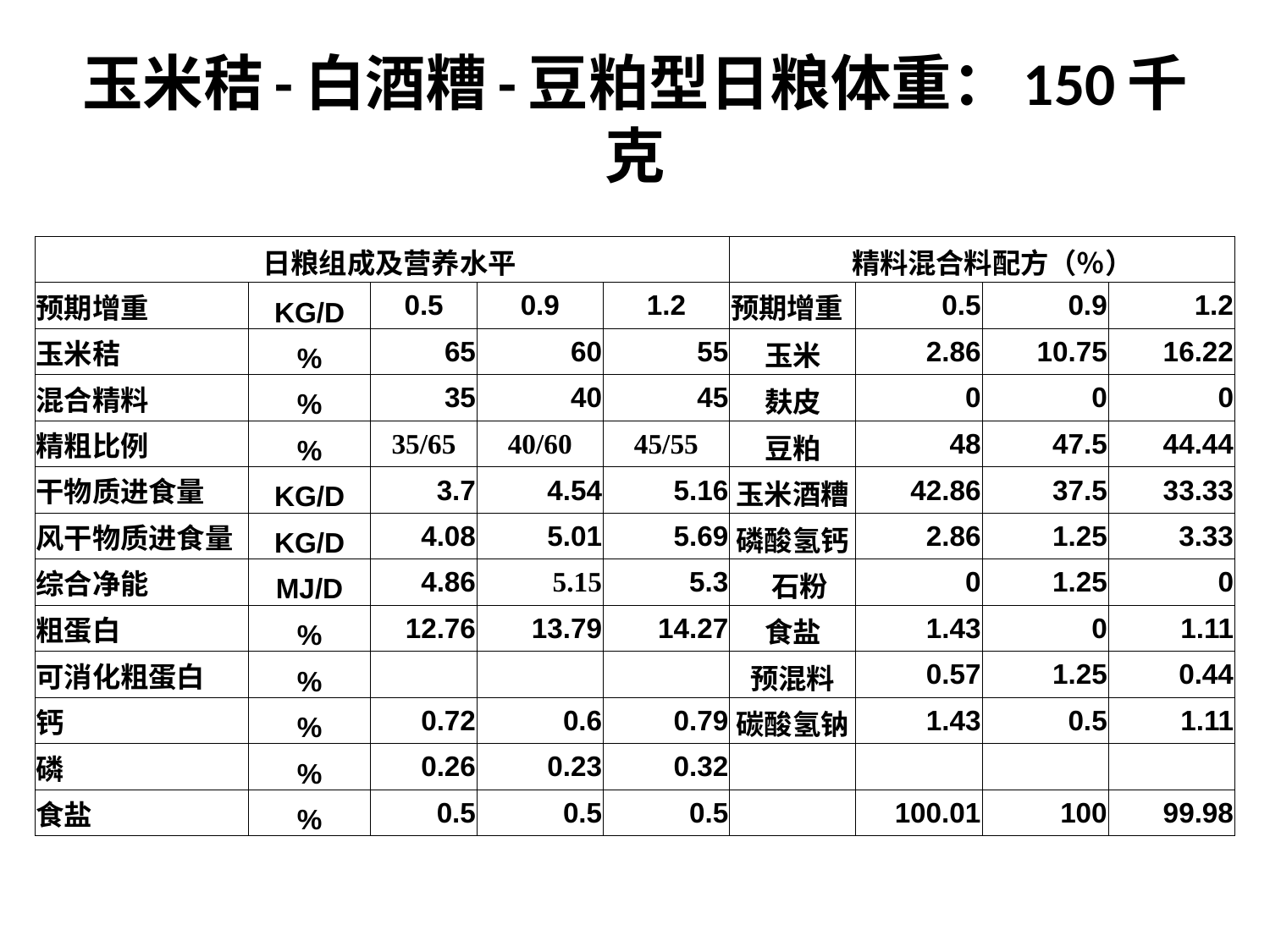

# 玉米秸-白酒糟-豆粕型日粮体重：150千克
| 日粮组成及营养水平 |  |  |  |  | 精料混合料配方（％） |  |  |  |
| --- | --- | --- | --- | --- | --- | --- | --- | --- |
| 预期增重 | KG/D | 0.5 | 0.9 | 1.2 | 预期增重 | 0.5 | 0.9 | 1.2 |
| 玉米秸 | % | 65 | 60 | 55 | 玉米 | 2.86 | 10.75 | 16.22 |
| 混合精料 | % | 35 | 40 | 45 | 麸皮 | 0 | 0 | 0 |
| 精粗比例 | % | 35/65 | 40/60 | 45/55 | 豆粕 | 48 | 47.5 | 44.44 |
| 干物质进食量 | KG/D | 3.7 | 4.54 | 5.16 | 玉米酒糟 | 42.86 | 37.5 | 33.33 |
| 风干物质进食量 | KG/D | 4.08 | 5.01 | 5.69 | 磷酸氢钙 | 2.86 | 1.25 | 3.33 |
| 综合净能 | MJ/D | 4.86 | 5.15 | 5.3 | 石粉 | 0 | 1.25 | 0 |
| 粗蛋白 | % | 12.76 | 13.79 | 14.27 | 食盐 | 1.43 | 0 | 1.11 |
| 可消化粗蛋白 | % |  |  |  | 预混料 | 0.57 | 1.25 | 0.44 |
| 钙 | % | 0.72 | 0.6 | 0.79 | 碳酸氢钠 | 1.43 | 0.5 | 1.11 |
| 磷 | % | 0.26 | 0.23 | 0.32 |  |  |  |  |
| 食盐 | % | 0.5 | 0.5 | 0.5 |  | 100.01 | 100 | 99.98 |